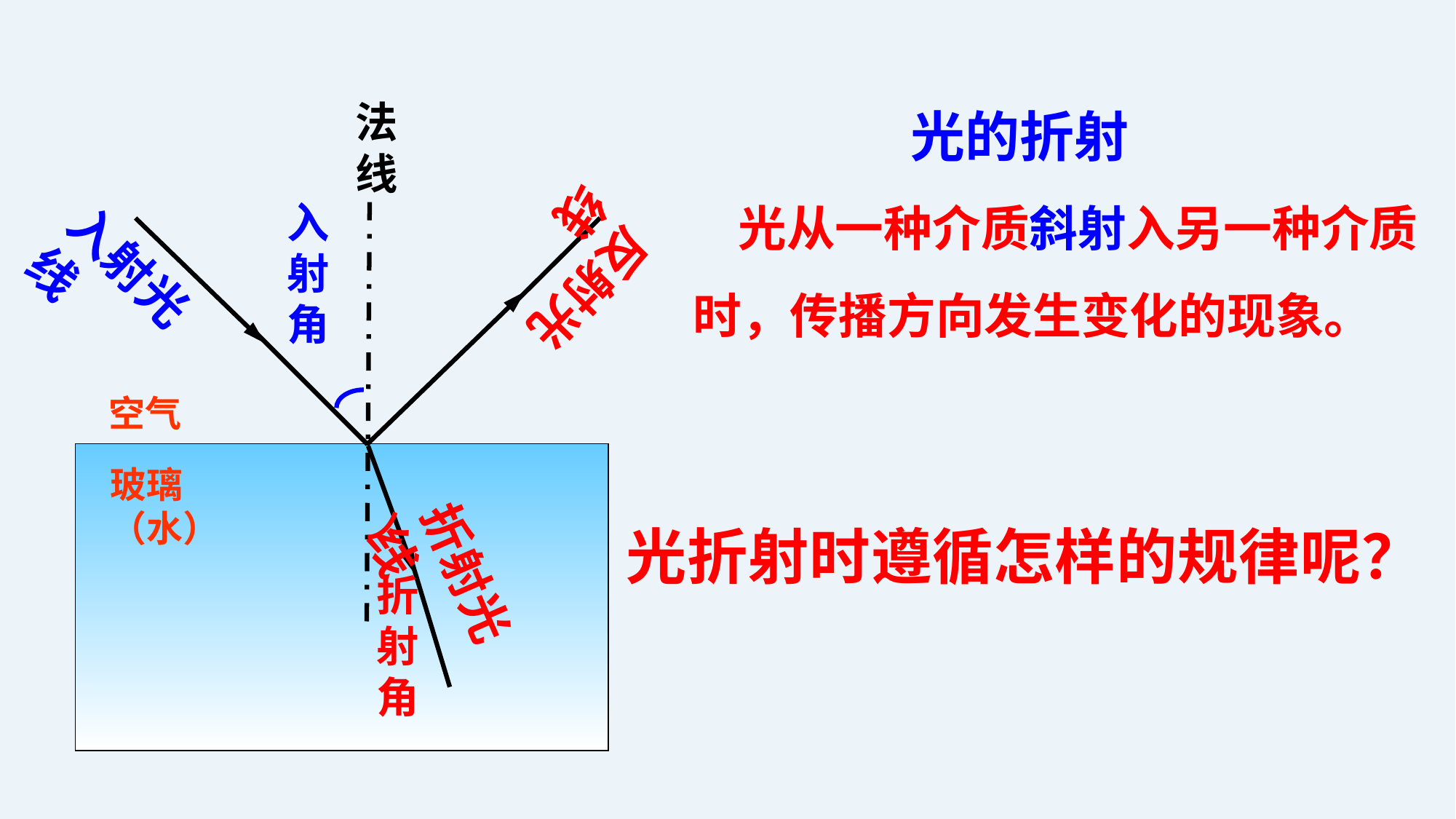

光的折射
法线
   光从一种介质斜射入另一种介质时，传播方向发生变化的现象。

入射光线
入射角
反射光线

空气

玻璃（水）
光折射时遵循怎样的规律呢？
折射光线

折射角